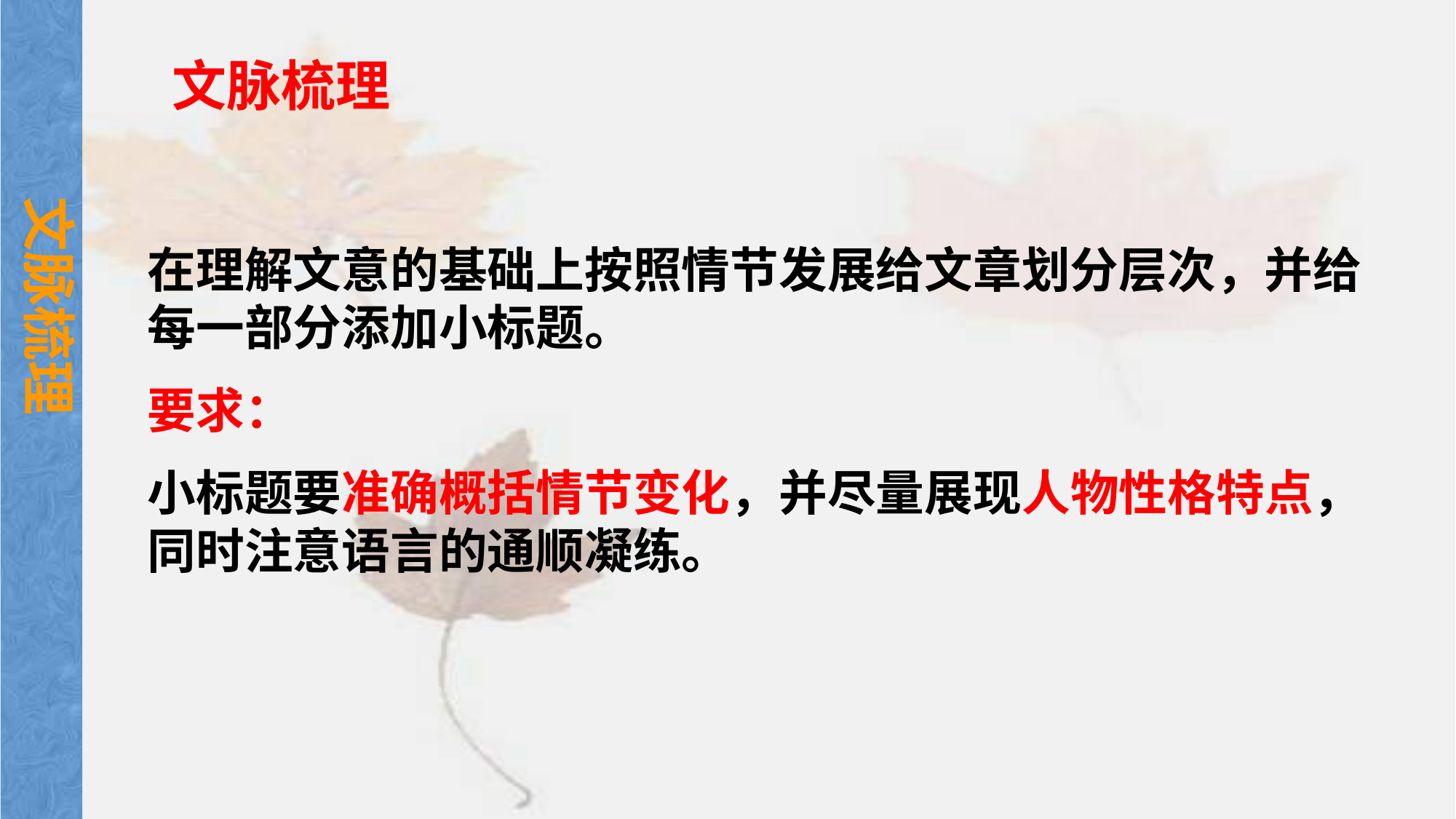

文脉梳理
文脉梳理
在理解文意的基础上按照情节发展给文章划分层次，并给每一部分添加小标题。
要求：
小标题要准确概括情节变化，并尽量展现人物性格特点，同时注意语言的通顺凝练。